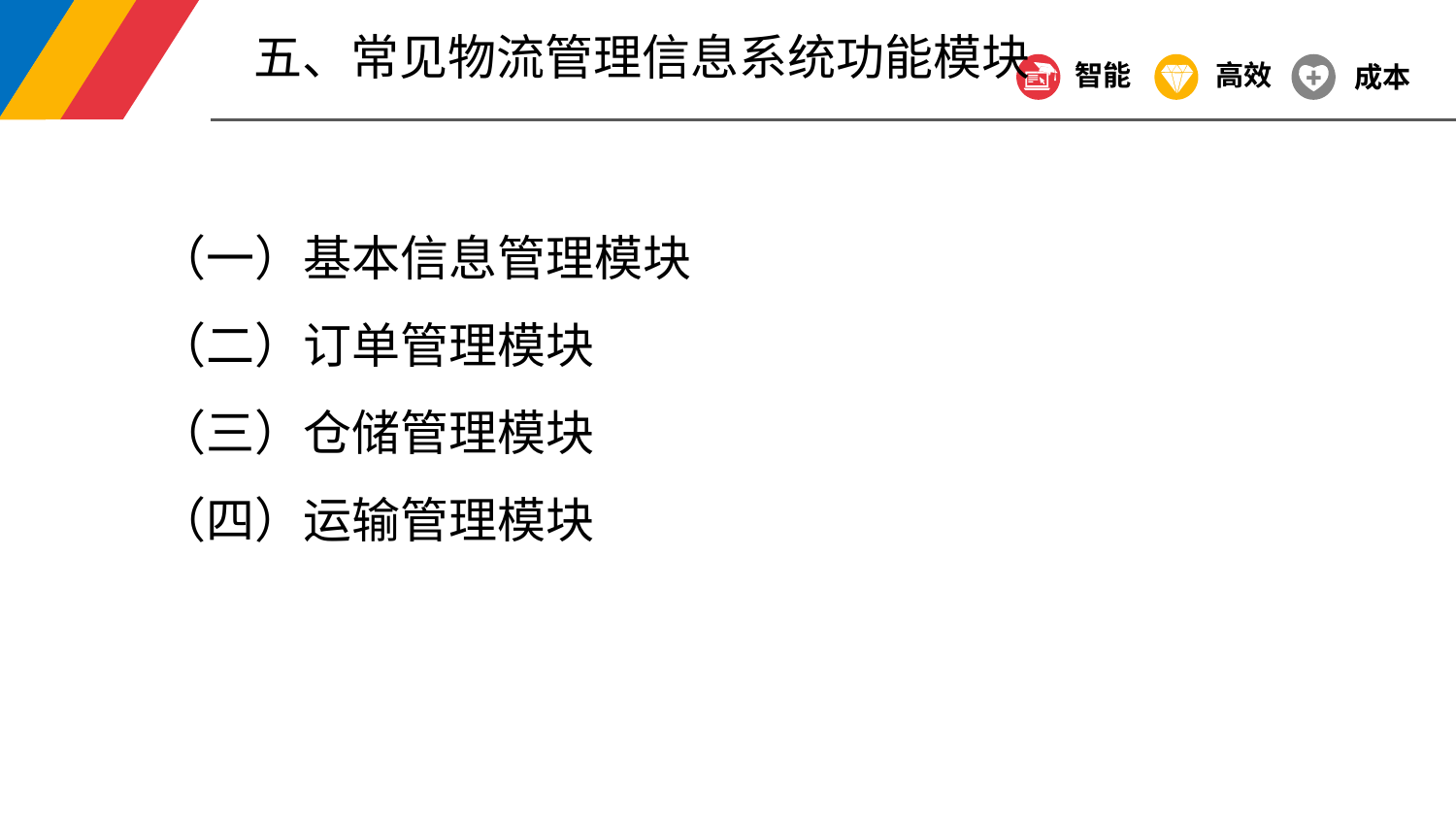

五、常见物流管理信息系统功能模块
智能
高效
成本
（一）基本信息管理模块
（二）订单管理模块
（三）仓储管理模块
（四）运输管理模块